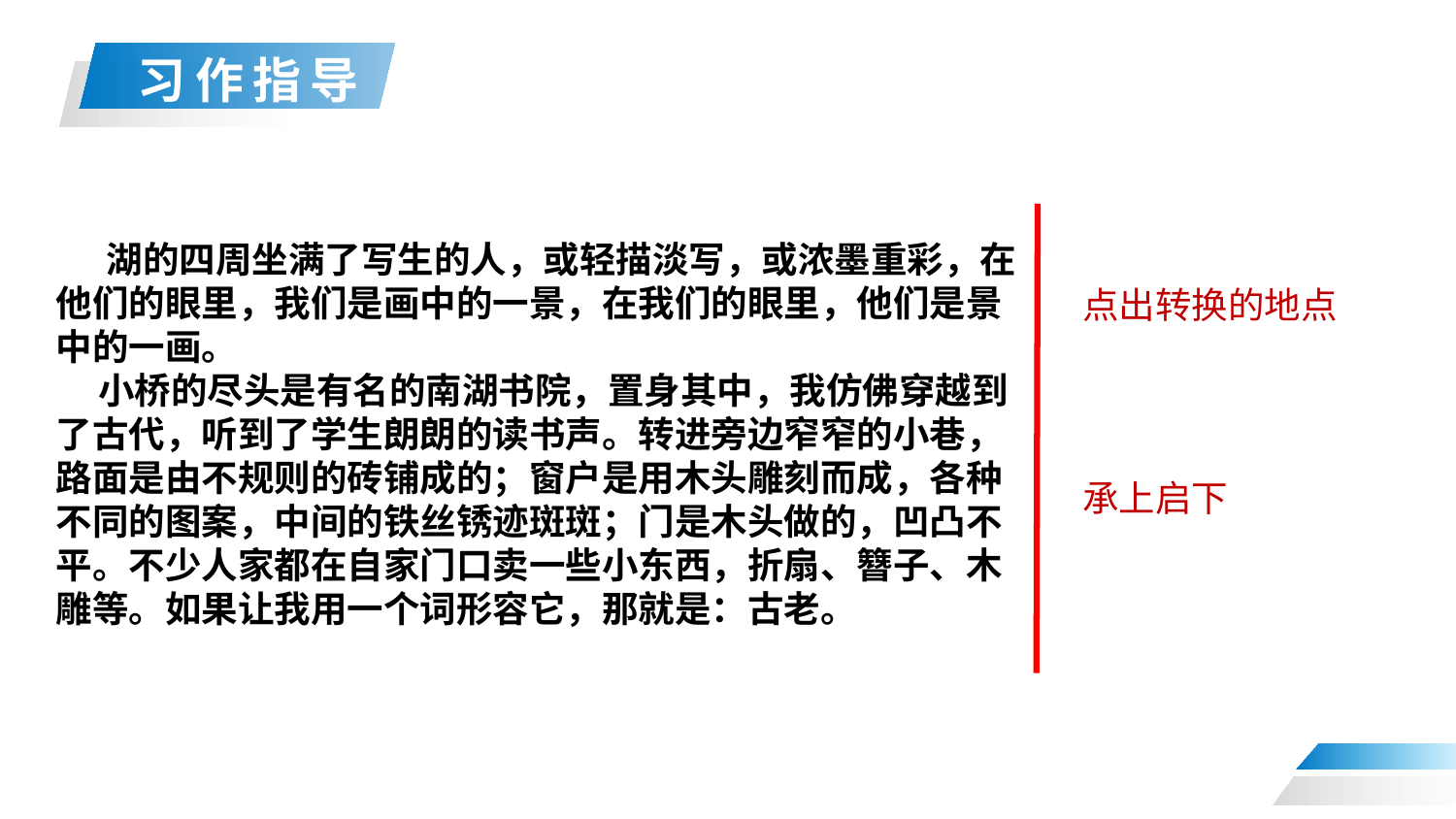

湖的四周坐满了写生的人，或轻描淡写，或浓墨重彩，在他们的眼里，我们是画中的一景，在我们的眼里，他们是景中的一画。
    小桥的尽头是有名的南湖书院，置身其中，我仿佛穿越到了古代，听到了学生朗朗的读书声。转进旁边窄窄的小巷，路面是由不规则的砖铺成的；窗户是用木头雕刻而成，各种不同的图案，中间的铁丝锈迹斑斑；门是木头做的，凹凸不平。不少人家都在自家门口卖一些小东西，折扇、簪子、木雕等。如果让我用一个词形容它，那就是：古老。
点出转换的地点
承上启下